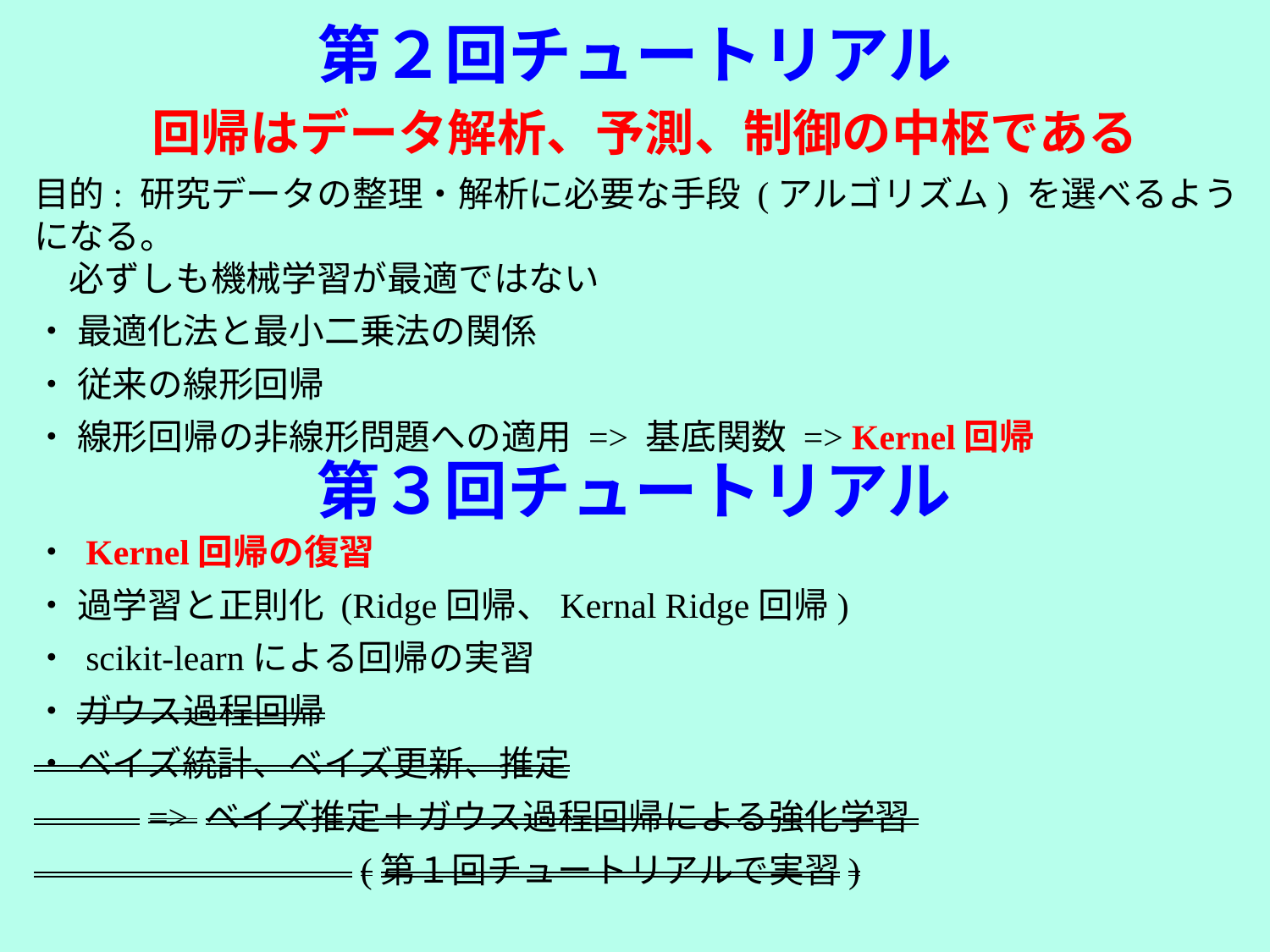

# 第２回チュートリアル
回帰はデータ解析、予測、制御の中枢である
目的: 研究データの整理・解析に必要な手段 (アルゴリズム) を選べるようになる。
　必ずしも機械学習が最適ではない
・ 最適化法と最小二乗法の関係
・ 従来の線形回帰
・ 線形回帰の非線形問題への適用 => 基底関数 => Kernel回帰
第３回チュートリアル
・ Kernel回帰の復習
・ 過学習と正則化 (Ridge回帰、Kernal Ridge回帰)
・ scikit-learnによる回帰の実習
・ ガウス過程回帰
・ ベイズ統計、ベイズ更新、推定
　　　=> ベイズ推定＋ガウス過程回帰による強化学習
　　　　　　　　　(第１回チュートリアルで実習)